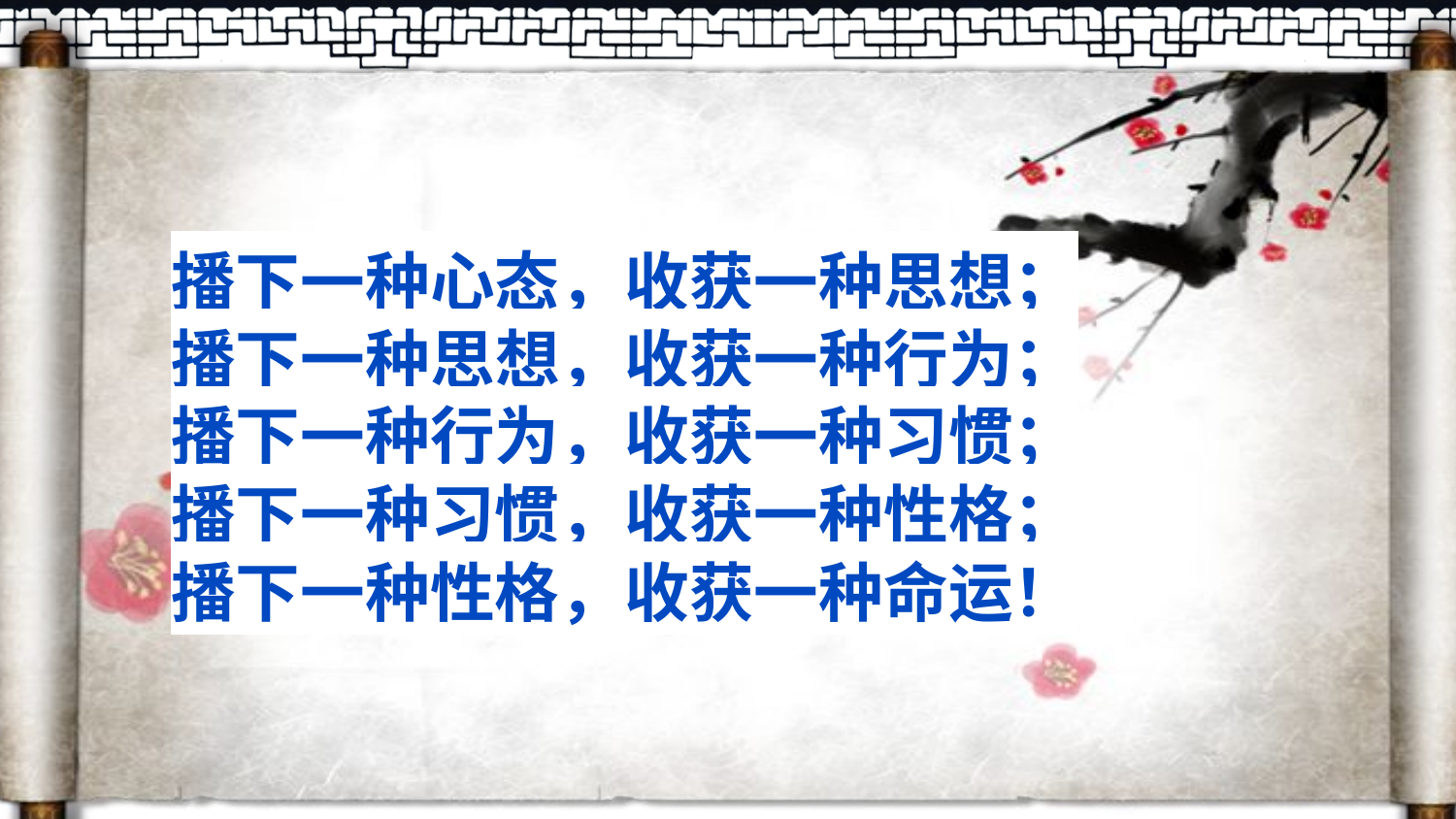

播下一种心态，收获一种思想；播下一种思想，收获一种行为；播下一种行为，收获一种习惯；播下一种习惯，收获一种性格；播下一种性格，收获一种命运！